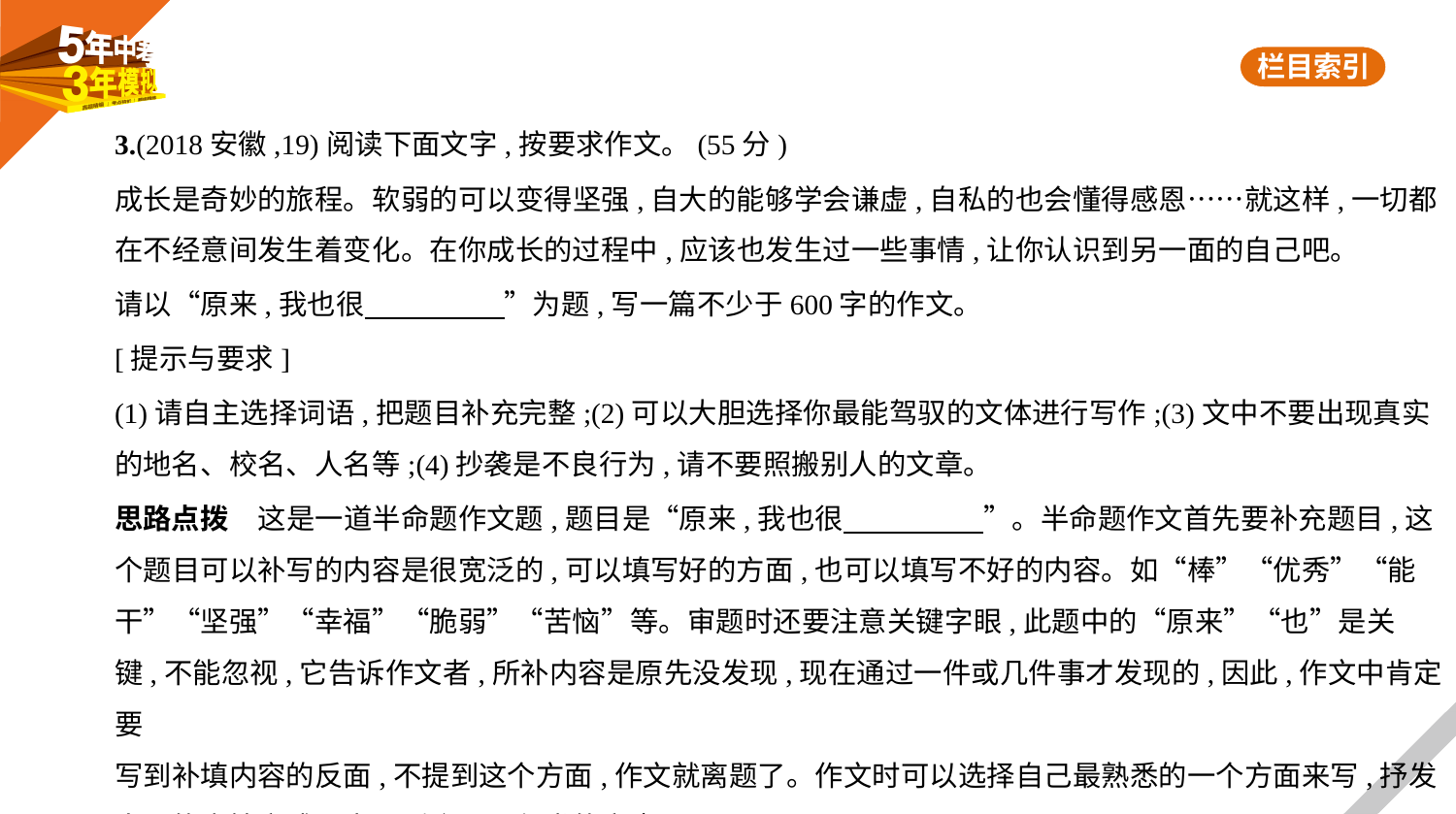

3.(2018安徽,19)阅读下面文字,按要求作文。(55分)
成长是奇妙的旅程。软弱的可以变得坚强,自大的能够学会谦虚,自私的也会懂得感恩……就这样,一切都
在不经意间发生着变化。在你成长的过程中,应该也发生过一些事情,让你认识到另一面的自己吧。
请以“原来,我也很　　　　    ”为题,写一篇不少于600字的作文。
[提示与要求]
(1)请自主选择词语,把题目补充完整;(2)可以大胆选择你最能驾驭的文体进行写作;(3)文中不要出现真实
的地名、校名、人名等;(4)抄袭是不良行为,请不要照搬别人的文章。
思路点拨　这是一道半命题作文题,题目是“原来,我也很　　　　    ”。半命题作文首先要补充题目,这
个题目可以补写的内容是很宽泛的,可以填写好的方面,也可以填写不好的内容。如“棒”“优秀”“能
干”“坚强”“幸福”“脆弱”“苦恼”等。审题时还要注意关键字眼,此题中的“原来”“也”是关
键,不能忽视,它告诉作文者,所补内容是原先没发现,现在通过一件或几件事才发现的,因此,作文中肯定要
写到补填内容的反面,不提到这个方面,作文就离题了。作文时可以选择自己最熟悉的一个方面来写,抒发
自己的真情实感。本题适合写记叙类的文章。